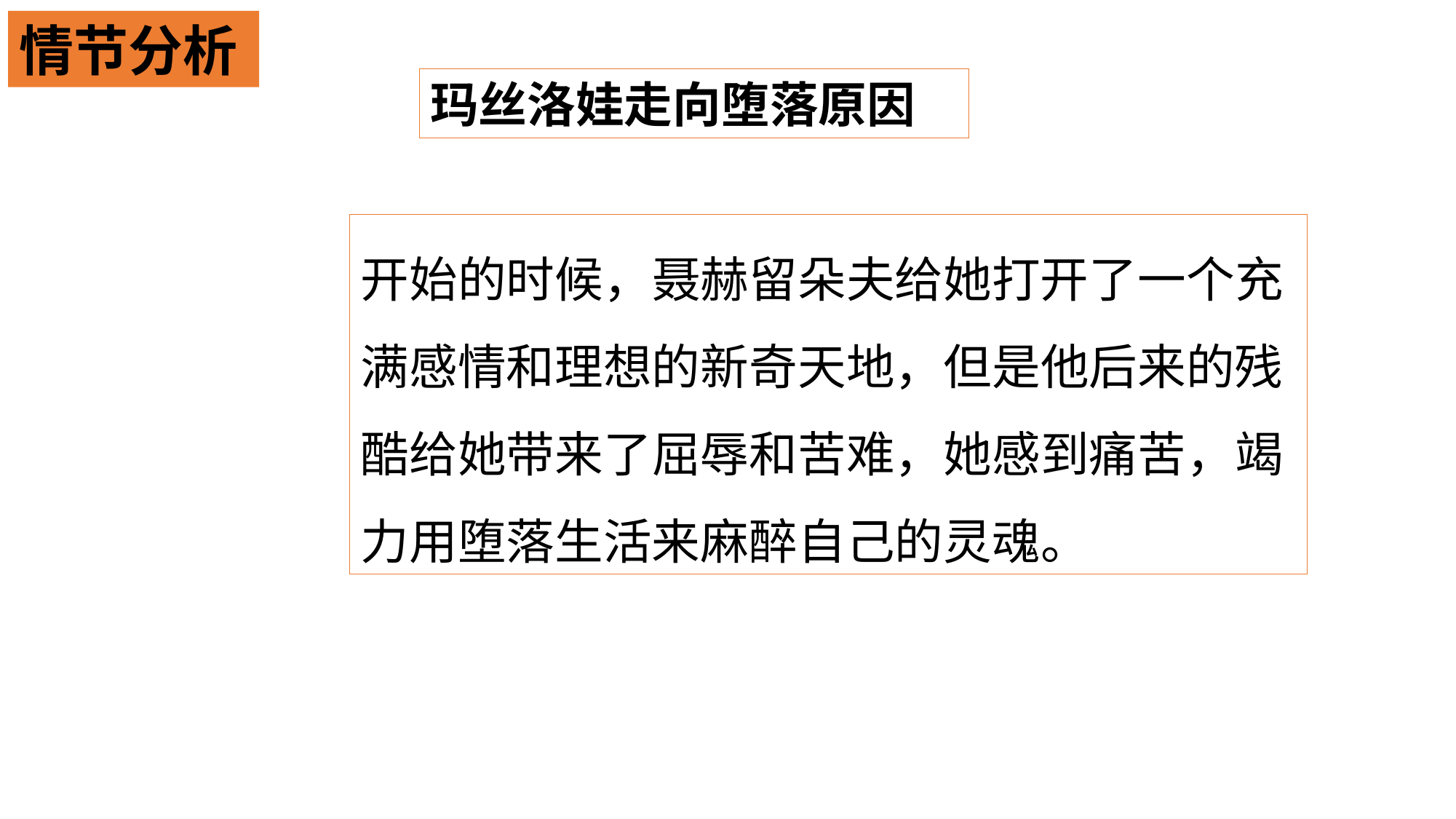

情节分析
玛丝洛娃走向堕落原因
开始的时候，聂赫留朵夫给她打开了一个充满感情和理想的新奇天地，但是他后来的残酷给她带来了屈辱和苦难，她感到痛苦，竭力用堕落生活来麻醉自己的灵魂。